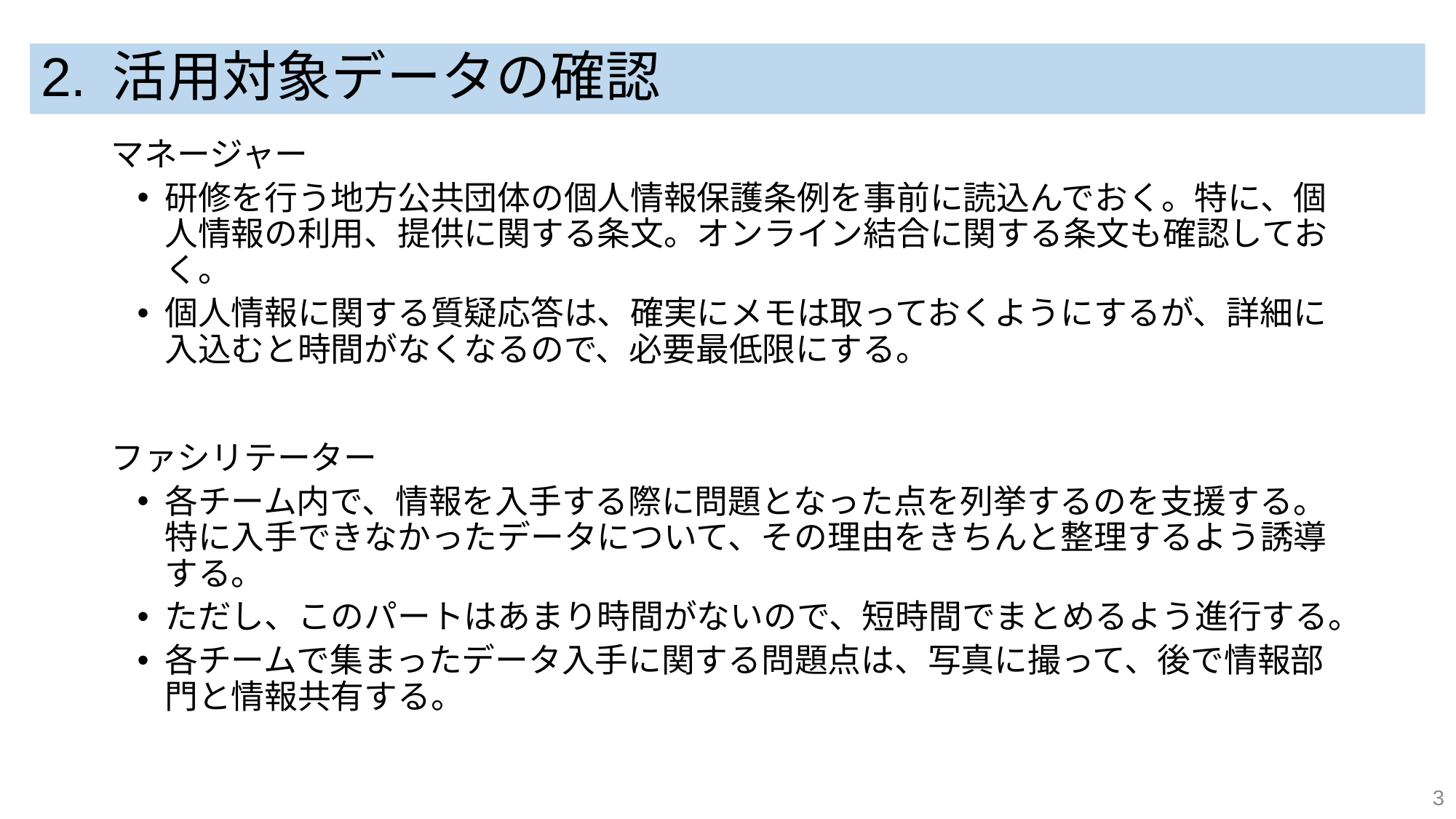

# 2. 活用対象データの確認
マネージャー
研修を行う地方公共団体の個人情報保護条例を事前に読込んでおく。特に、個人情報の利用、提供に関する条文。オンライン結合に関する条文も確認しておく。
個人情報に関する質疑応答は、確実にメモは取っておくようにするが、詳細に入込むと時間がなくなるので、必要最低限にする。

ファシリテーター
各チーム内で、情報を入手する際に問題となった点を列挙するのを支援する。特に入手できなかったデータについて、その理由をきちんと整理するよう誘導する。
ただし、このパートはあまり時間がないので、短時間でまとめるよう進行する。
各チームで集まったデータ入手に関する問題点は、写真に撮って、後で情報部門と情報共有する。

3